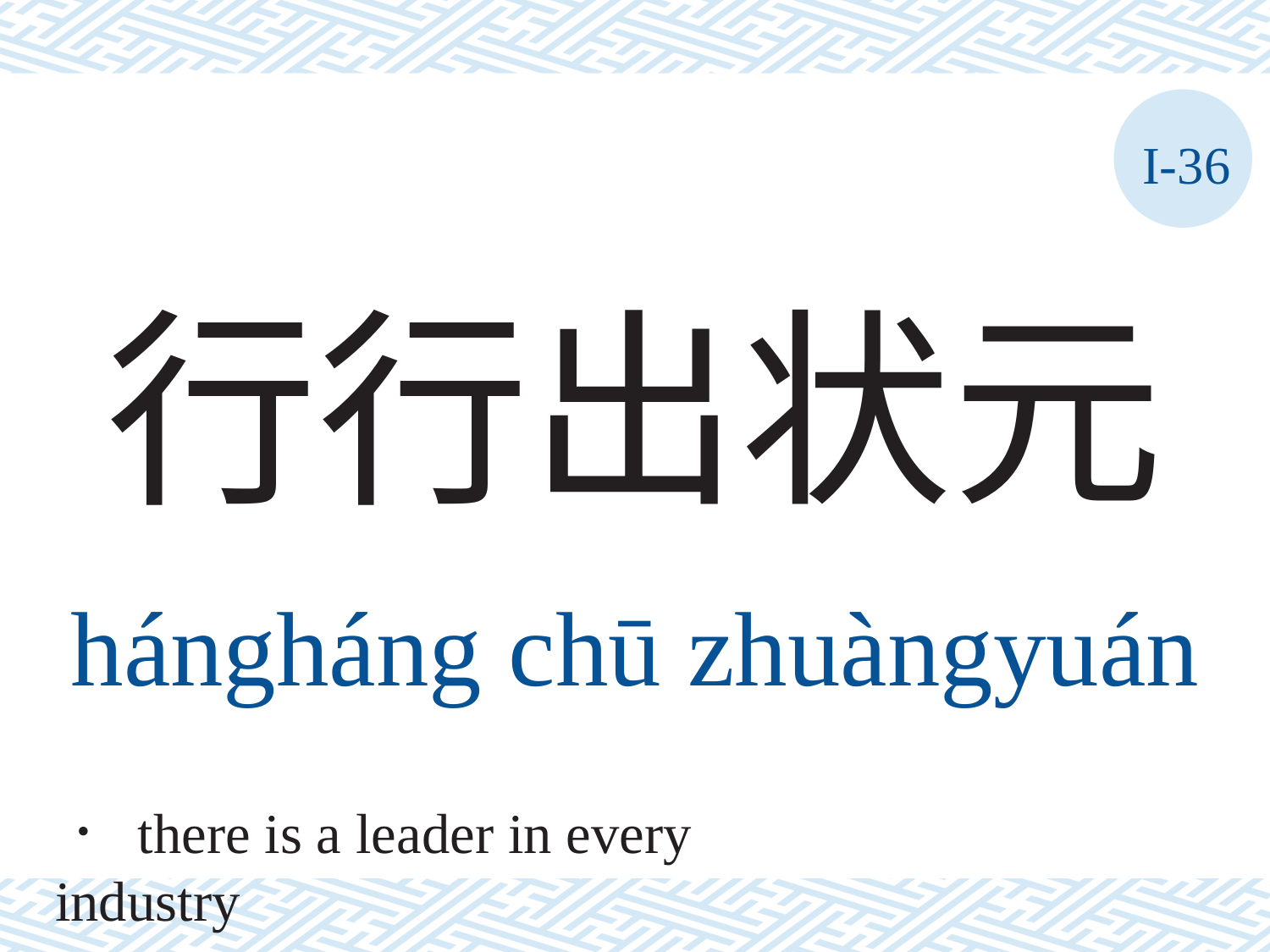

I-36
行行出状元
hángháng	chū	zhuàngyuán
． there is a leader in every industry